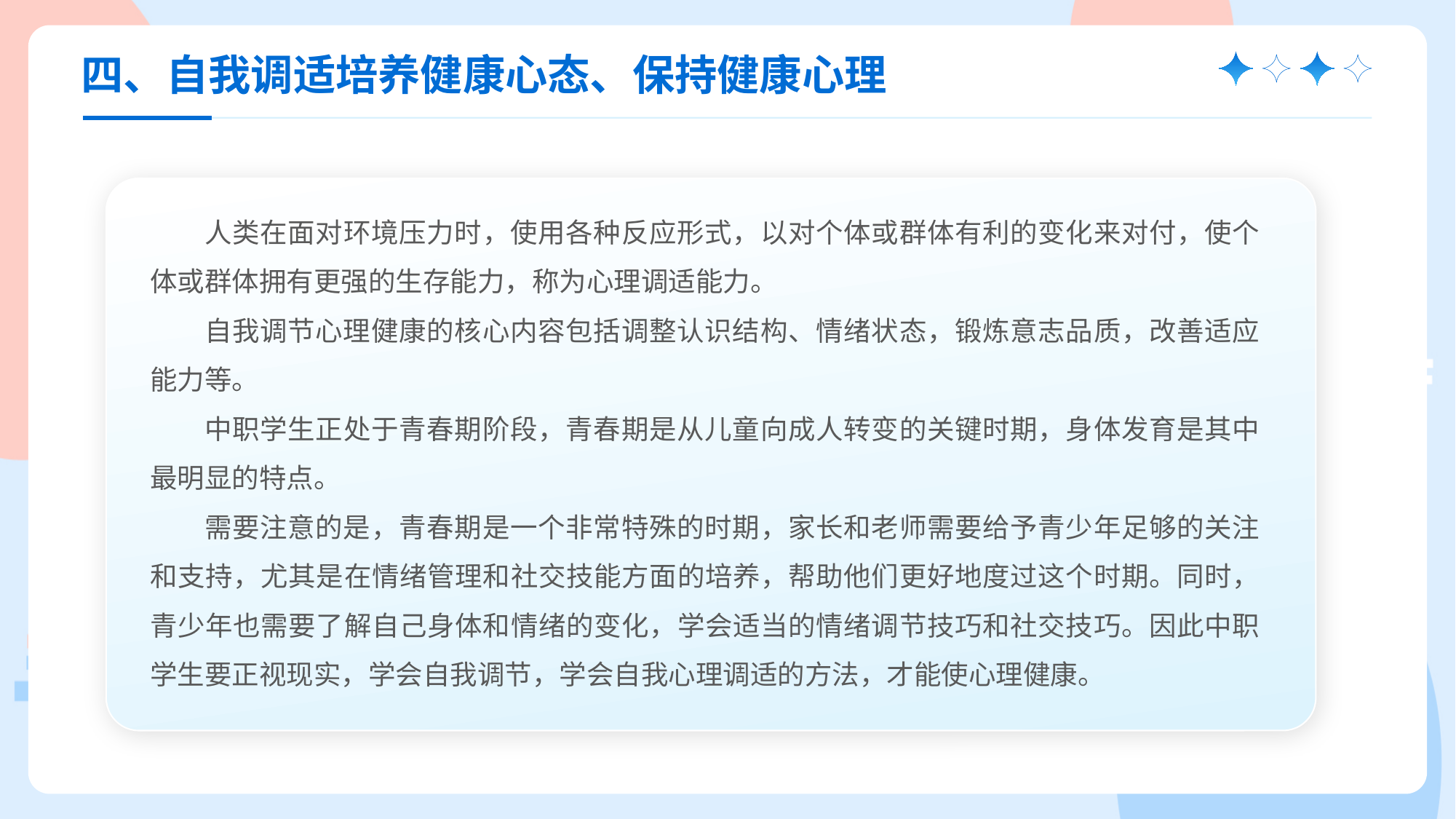

四、自我调适培养健康心态、保持健康心理

人类在面对环境压力时，使用各种反应形式，以对个体或群体有利的变化来对付，使个体或群体拥有更强的生存能力，称为心理调适能力。
自我调节心理健康的核心内容包括调整认识结构、情绪状态，锻炼意志品质，改善适应能力等。
中职学生正处于青春期阶段，青春期是从儿童向成人转变的关键时期，身体发育是其中最明显的特点。
需要注意的是，青春期是一个非常特殊的时期，家长和老师需要给予青少年足够的关注和支持，尤其是在情绪管理和社交技能方面的培养，帮助他们更好地度过这个时期。同时，青少年也需要了解自己身体和情绪的变化，学会适当的情绪调节技巧和社交技巧。因此中职学生要正视现实，学会自我调节，学会自我心理调适的方法，才能使心理健康。